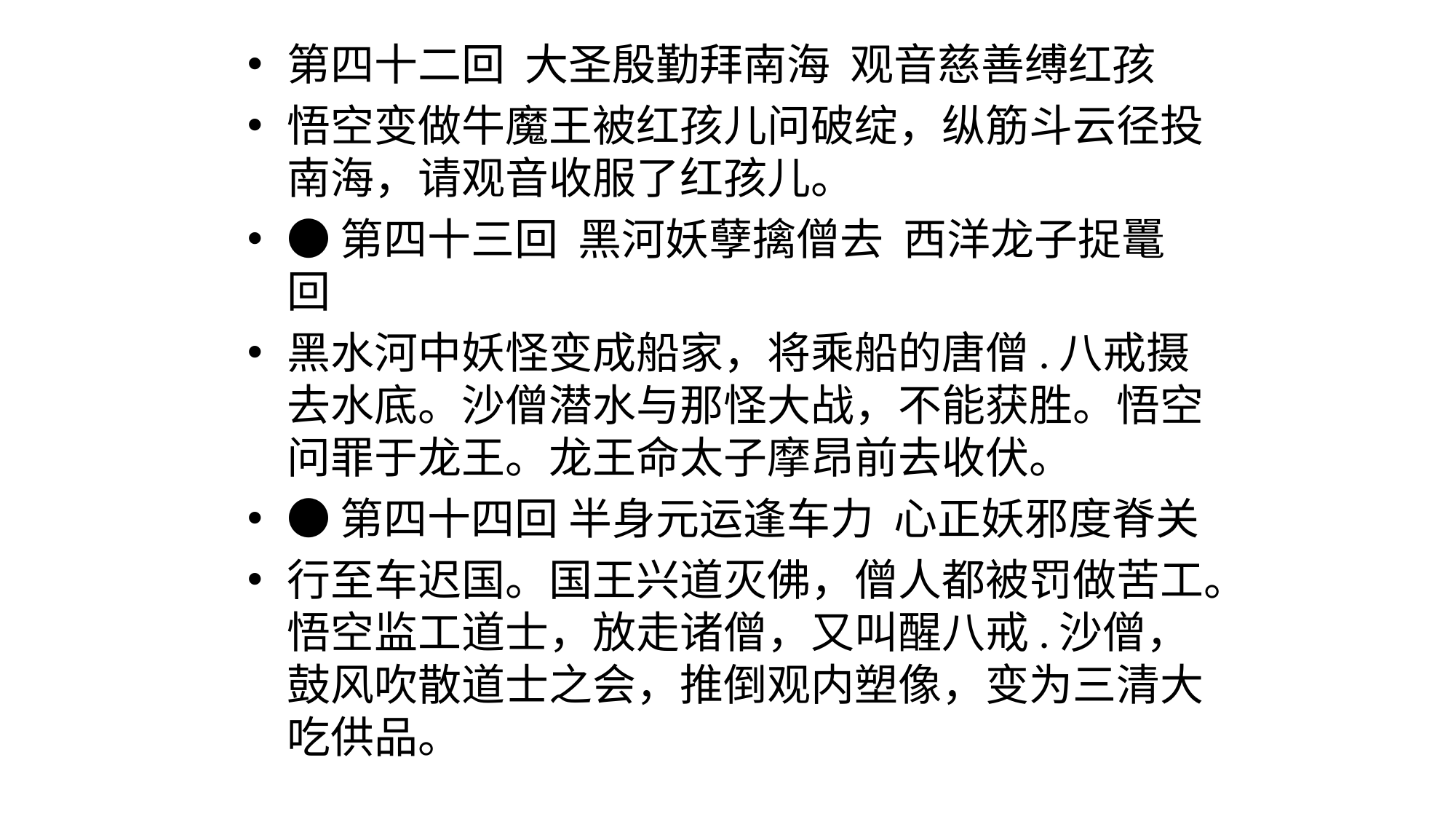

第四十二回  大圣殷勤拜南海  观音慈善缚红孩
悟空变做牛魔王被红孩儿问破绽，纵筋斗云径投南海，请观音收服了红孩儿。
●第四十三回  黑河妖孽擒僧去  西洋龙子捉鼍回
黑水河中妖怪变成船家，将乘船的唐僧.八戒摄去水底。沙僧潜水与那怪大战，不能获胜。悟空问罪于龙王。龙王命太子摩昂前去收伏。
●第四十四回 半身元运逢车力  心正妖邪度脊关
行至车迟国。国王兴道灭佛，僧人都被罚做苦工。悟空监工道士，放走诸僧，又叫醒八戒.沙僧，鼓风吹散道士之会，推倒观内塑像，变为三清大吃供品。
#